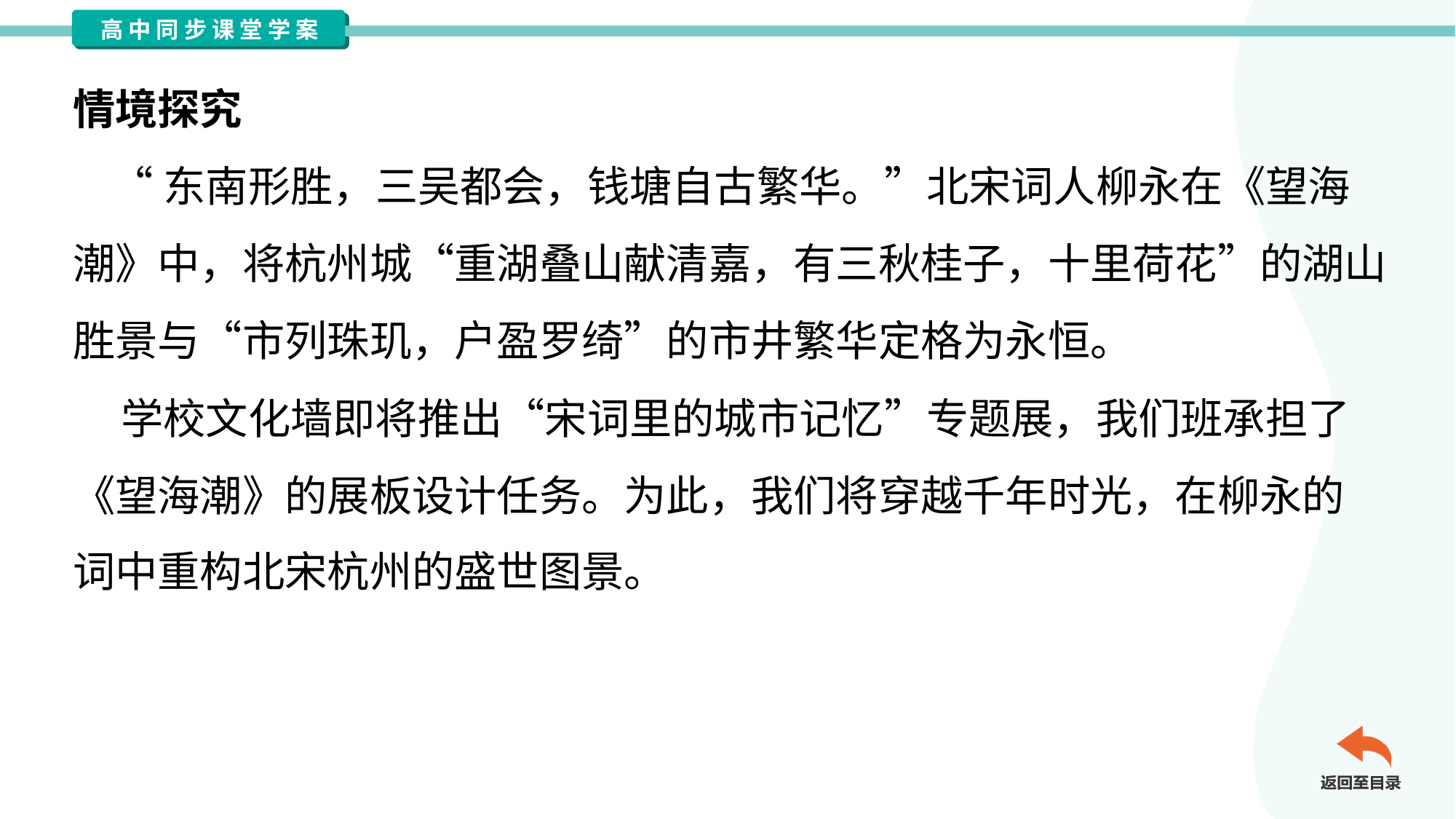

情境探究
    “东南形胜，三吴都会，钱塘自古繁华。”北宋词人柳永在《望海
潮》中，将杭州城“重湖叠山献清嘉，有三秋桂子，十里荷花”的湖山
胜景与“市列珠玑，户盈罗绮”的市井繁华定格为永恒。
    学校文化墙即将推出“宋词里的城市记忆”专题展，我们班承担了
《望海潮》的展板设计任务。为此，我们将穿越千年时光，在柳永的
词中重构北宋杭州的盛世图景。